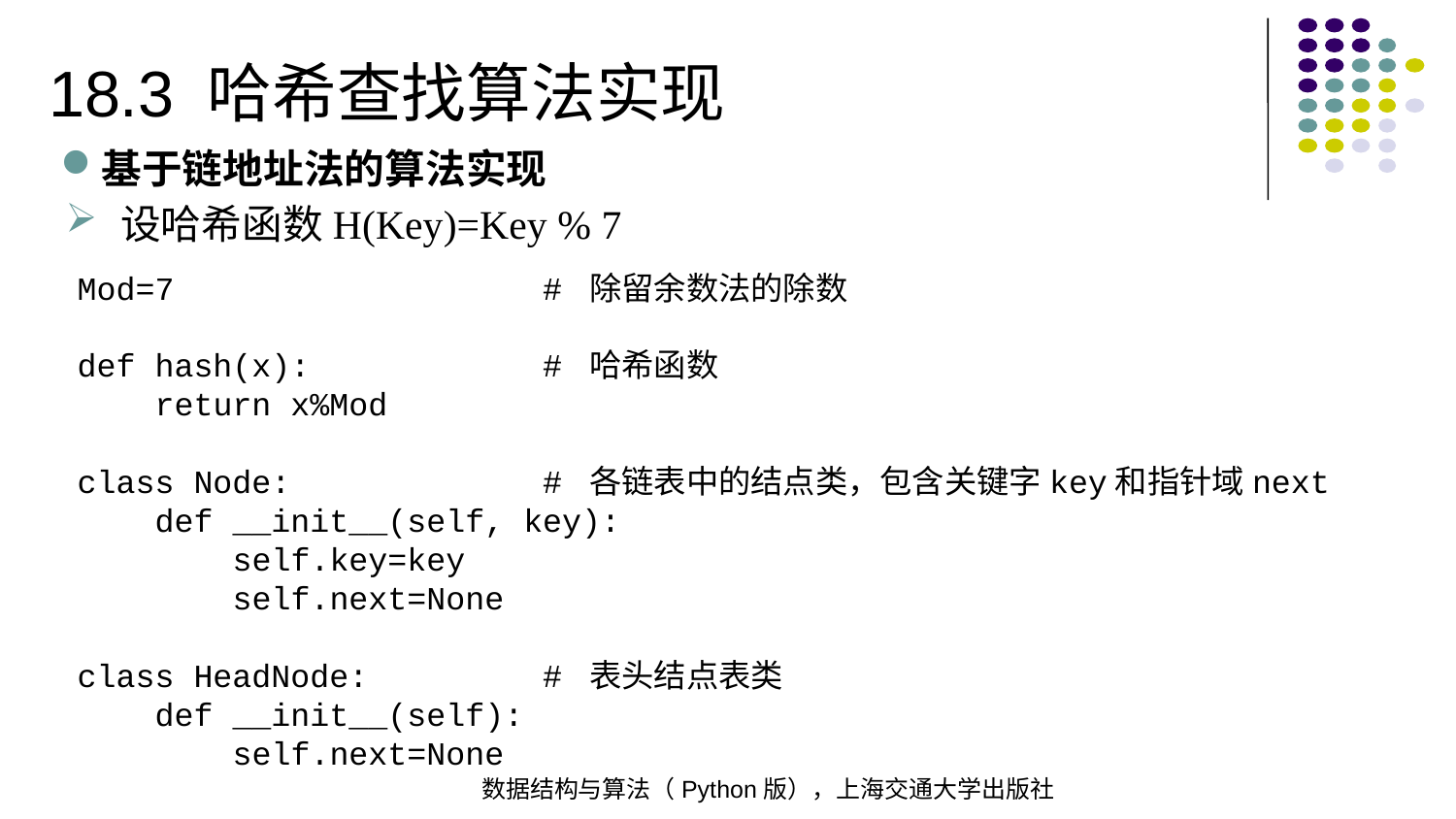

18.3 哈希查找算法实现
基于链地址法的算法实现
设哈希函数H(Key)=Key % 7
Mod=7                   # 除留余数法的除数

def hash(x):            # 哈希函数
    return x%Mod

class Node:             # 各链表中的结点类，包含关键字key和指针域next
    def __init__(self, key):
        self.key=key
        self.next=None

class HeadNode:         # 表头结点表类
    def __init__(self):
        self.next=None